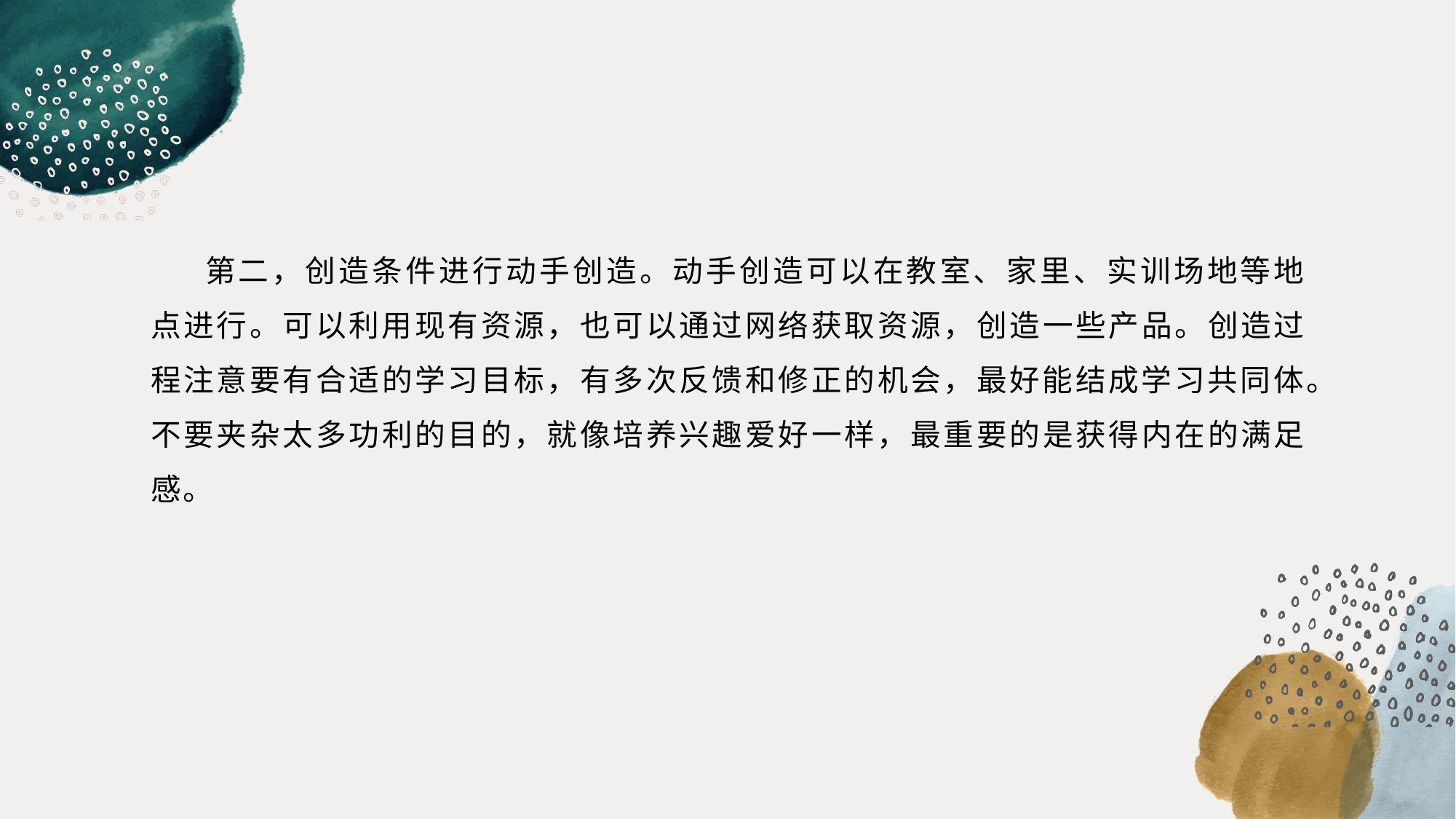

第二，创造条件进行动手创造。动手创造可以在教室、家里、实训场地等地点进行。可以利用现有资源，也可以通过网络获取资源，创造一些产品。创造过程注意要有合适的学习目标，有多次反馈和修正的机会，最好能结成学习共同体。不要夹杂太多功利的目的，就像培养兴趣爱好一样，最重要的是获得内在的满足感。